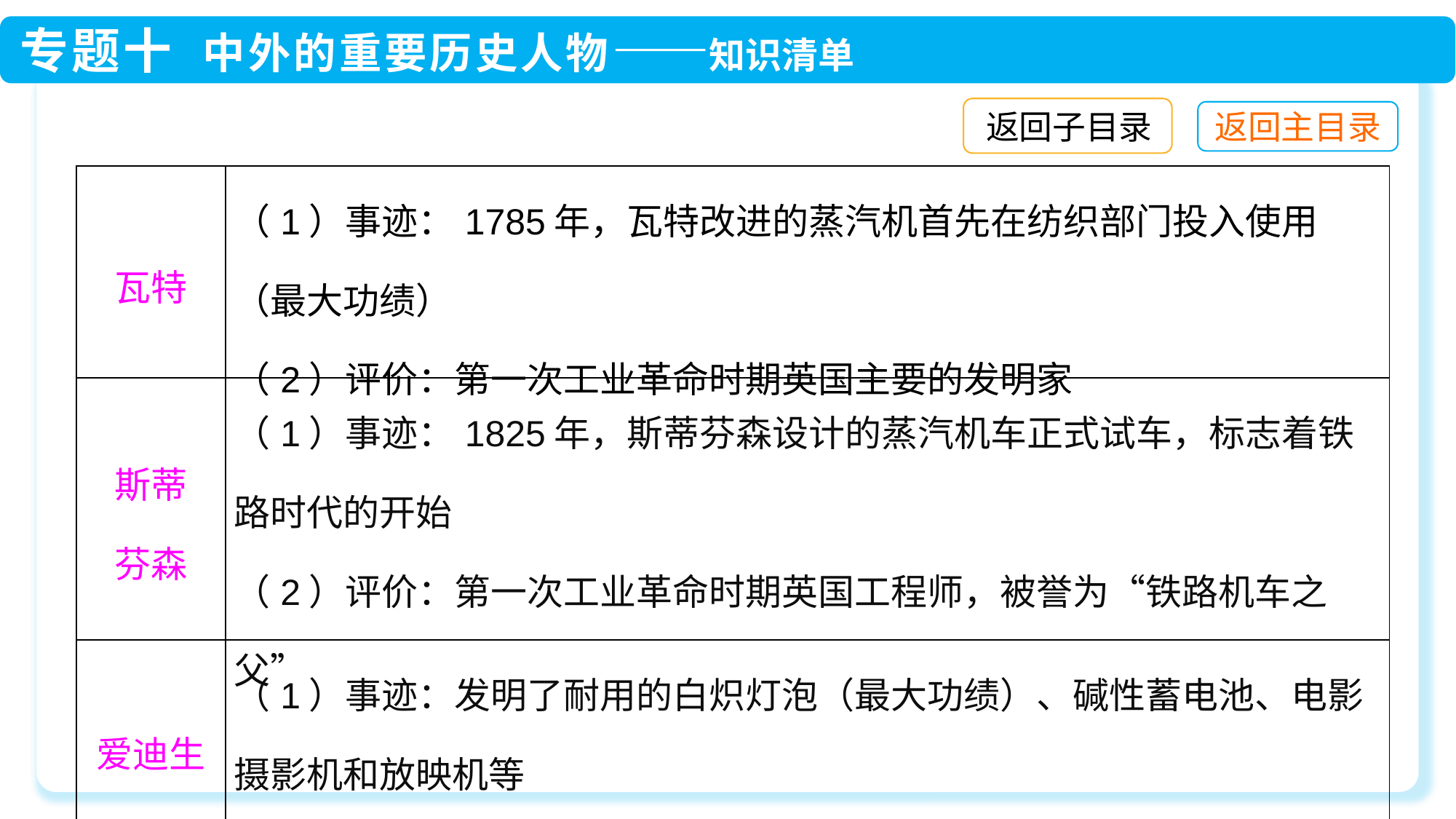

返回子目录
| 瓦特 | （1）事迹：1785年，瓦特改进的蒸汽机首先在纺织部门投入使用（最大功绩） （2）评价：第一次工业革命时期英国主要的发明家 |
| --- | --- |
| 斯蒂 芬森 | （1）事迹：1825年，斯蒂芬森设计的蒸汽机车正式试车，标志着铁路时代的开始 （2）评价：第一次工业革命时期英国工程师，被誉为“铁路机车之父” |
| 爱迪生 | （1）事迹：发明了耐用的白炽灯泡（最大功绩）、碱性蓄电池、电影摄影机和放映机等 （2）评价：美国发明家、“发明大王” |